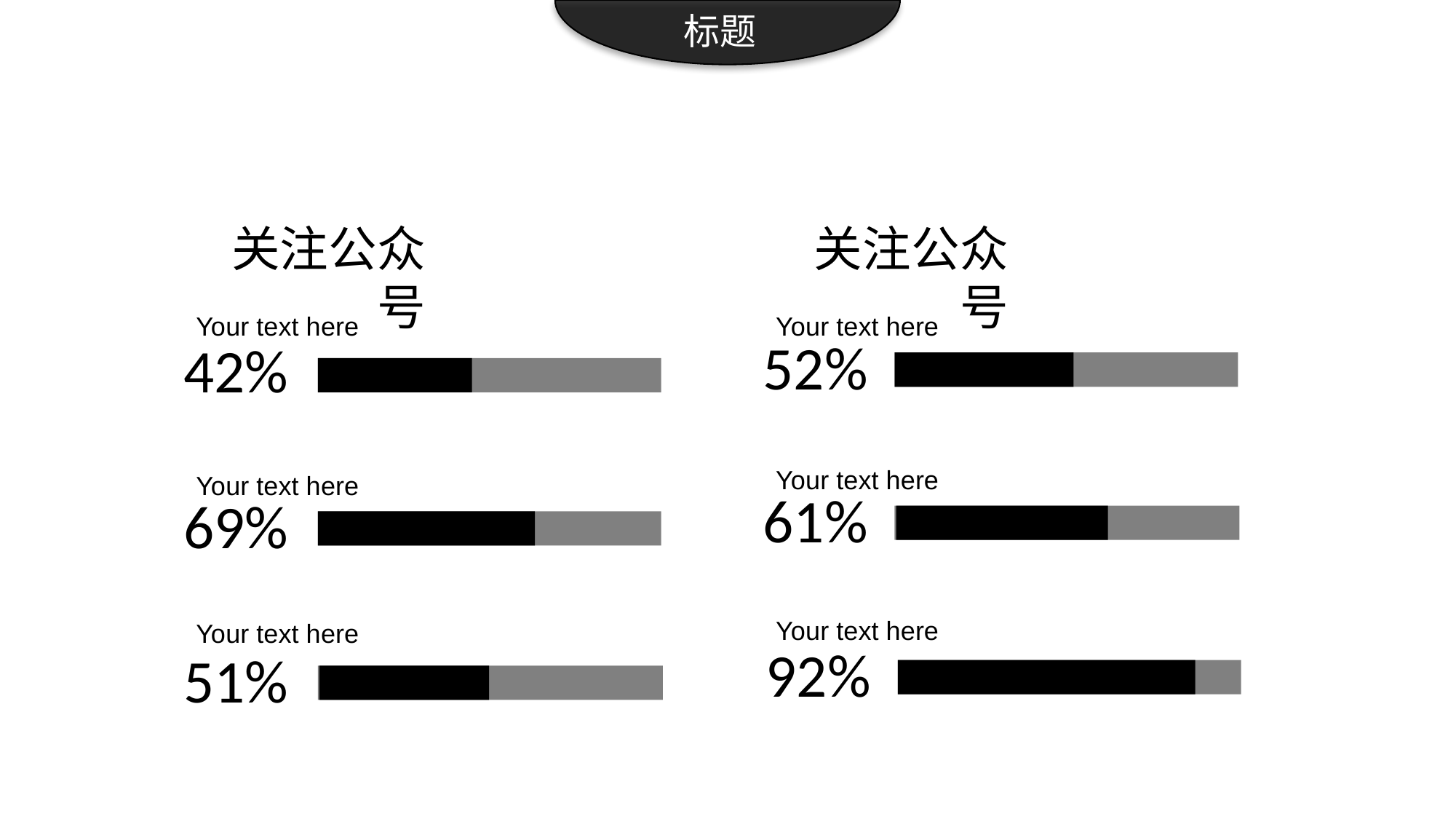

标题
关注公众号
关注公众号
Your text here
Your text here
52%
42%

Your text here
Your text here
61%
69%

Your text here
Your text here
92%
51%